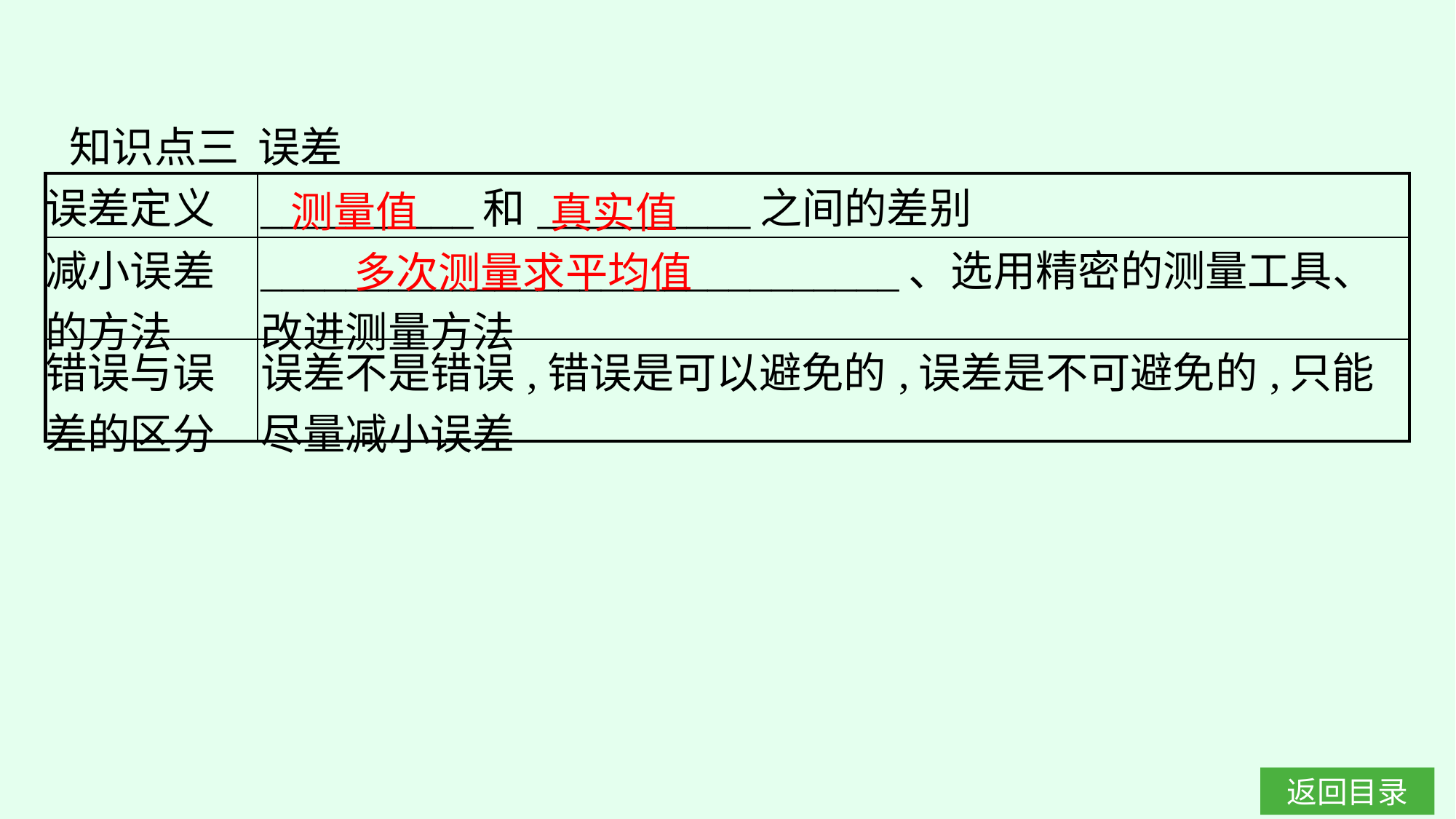

知识点三  误差
测量值
真实值
| 误差定义 | \_\_\_\_\_\_\_\_\_\_和\_\_\_\_\_\_\_\_\_\_之间的差别 |
| --- | --- |
| 减小误差 的方法 | \_\_\_\_\_\_\_\_\_\_\_\_\_\_\_\_\_\_\_\_\_\_\_\_\_\_\_\_\_\_、选用精密的测量工具、改进测量方法 |
| 错误与误 差的区分 | 误差不是错误,错误是可以避免的,误差是不可避免的,只能尽量减小误差 |
多次测量求平均值